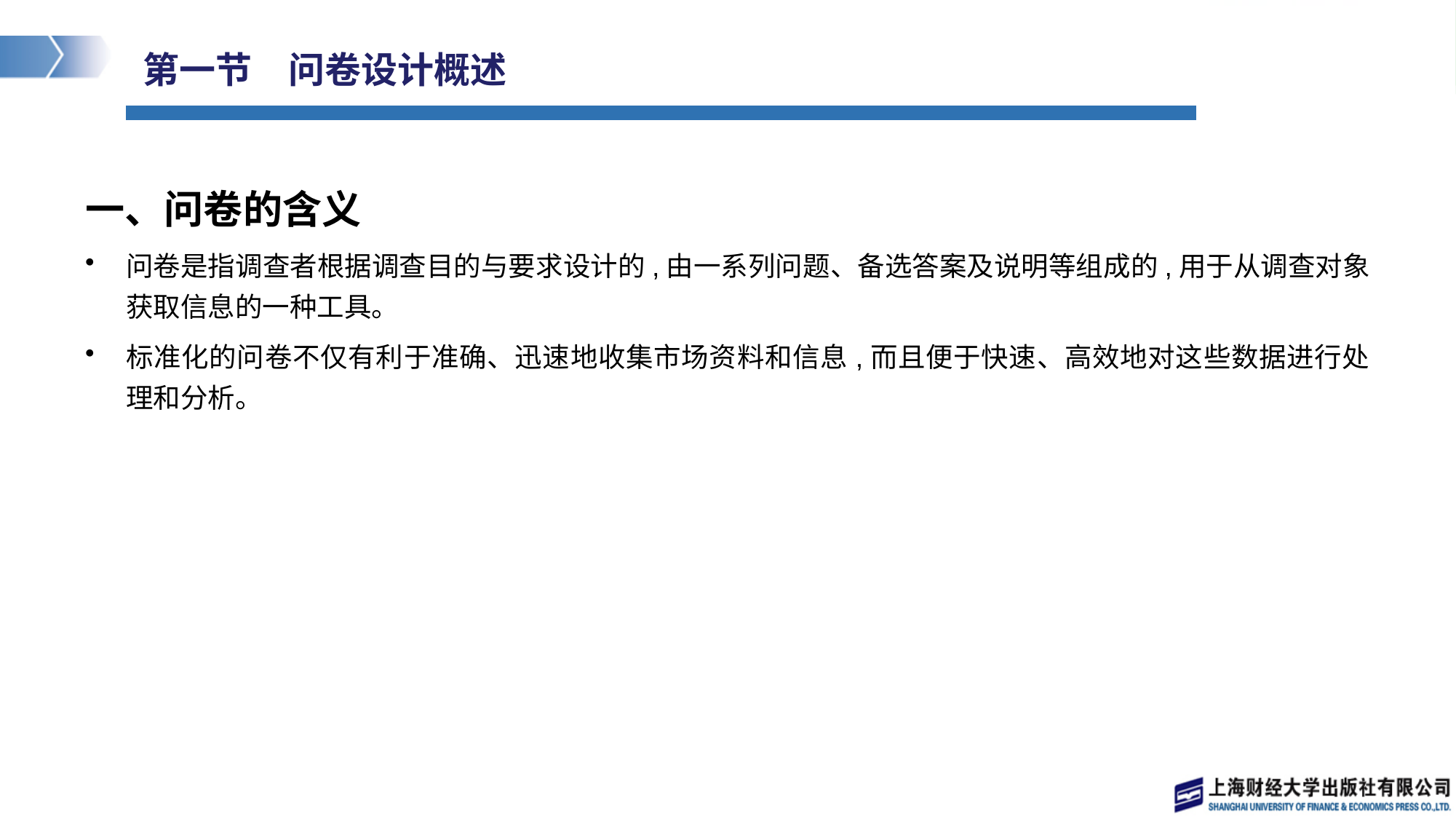

# 第一节　问卷设计概述
一、问卷的含义
问卷是指调查者根据调查目的与要求设计的,由一系列问题、备选答案及说明等组成的,用于从调查对象获取信息的一种工具。
标准化的问卷不仅有利于准确、迅速地收集市场资料和信息,而且便于快速、高效地对这些数据进行处理和分析。